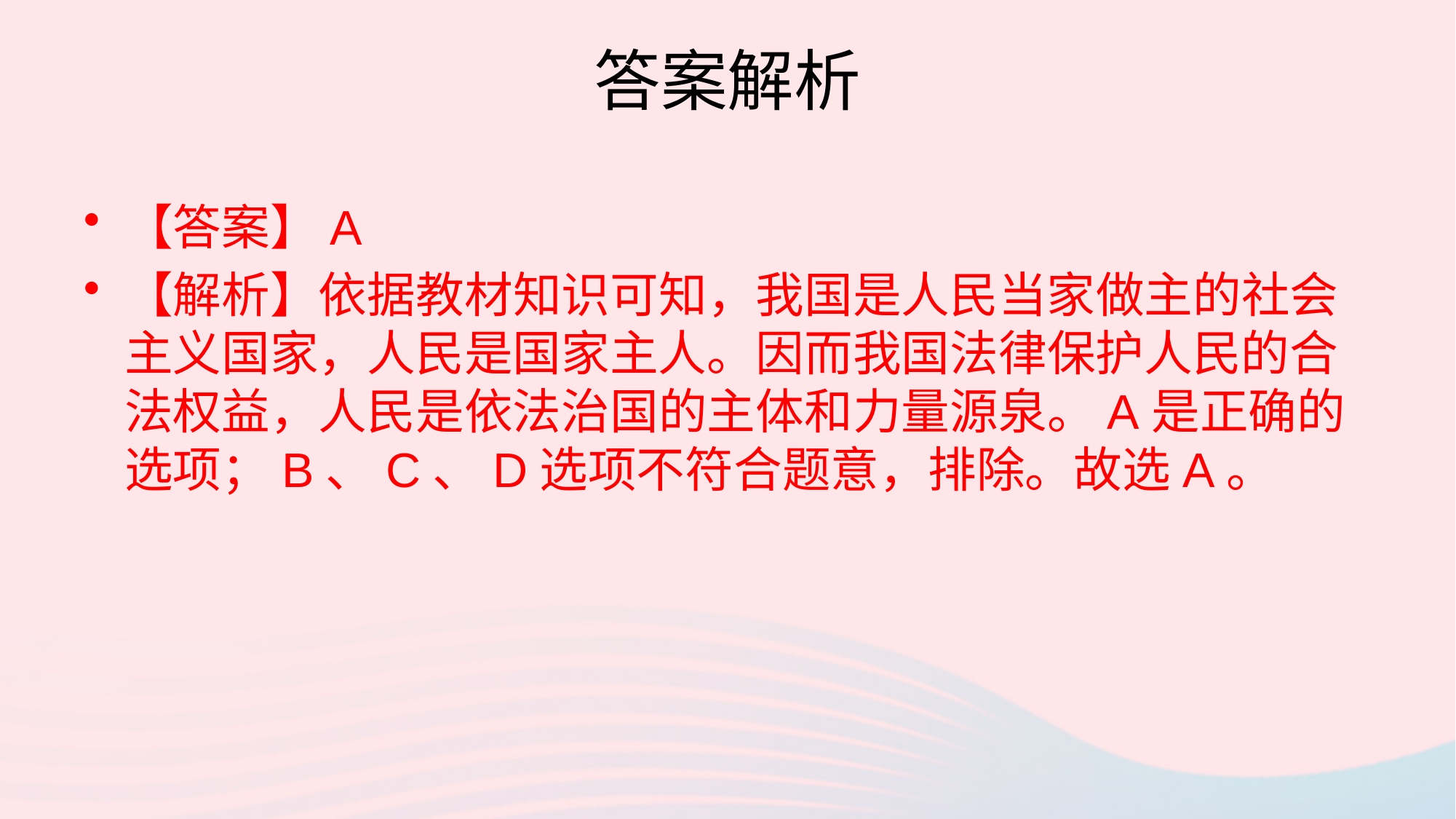

# 答案解析
【答案】A
【解析】依据教材知识可知，我国是人民当家做主的社会主义国家，人民是国家主人。因而我国法律保护人民的合法权益，人民是依法治国的主体和力量源泉。A是正确的选项；B、C、D选项不符合题意，排除。故选A。